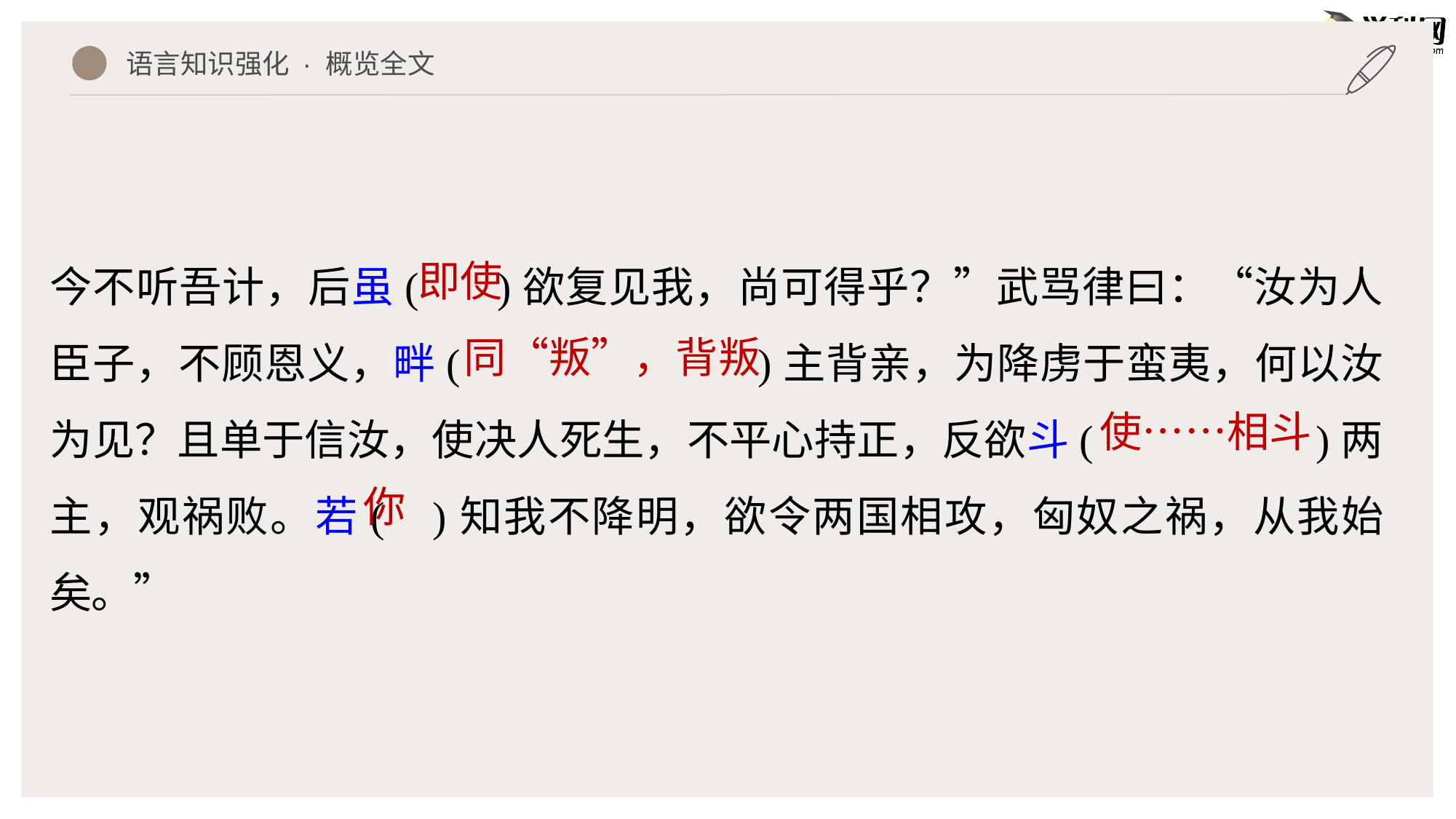

语言知识强化 · 概览全文

今不听吾计，后虽(       )欲复见我，尚可得乎？”武骂律曰：“汝为人臣子，不顾恩义，畔(                           )主背亲，为降虏于蛮夷，何以汝为见？且单于信汝，使决人死生，不平心持正，反欲斗(                     )两主，观祸败。若(    )知我不降明，欲令两国相攻，匈奴之祸，从我始矣。”
即使
同“叛”，背叛
使……相斗
你